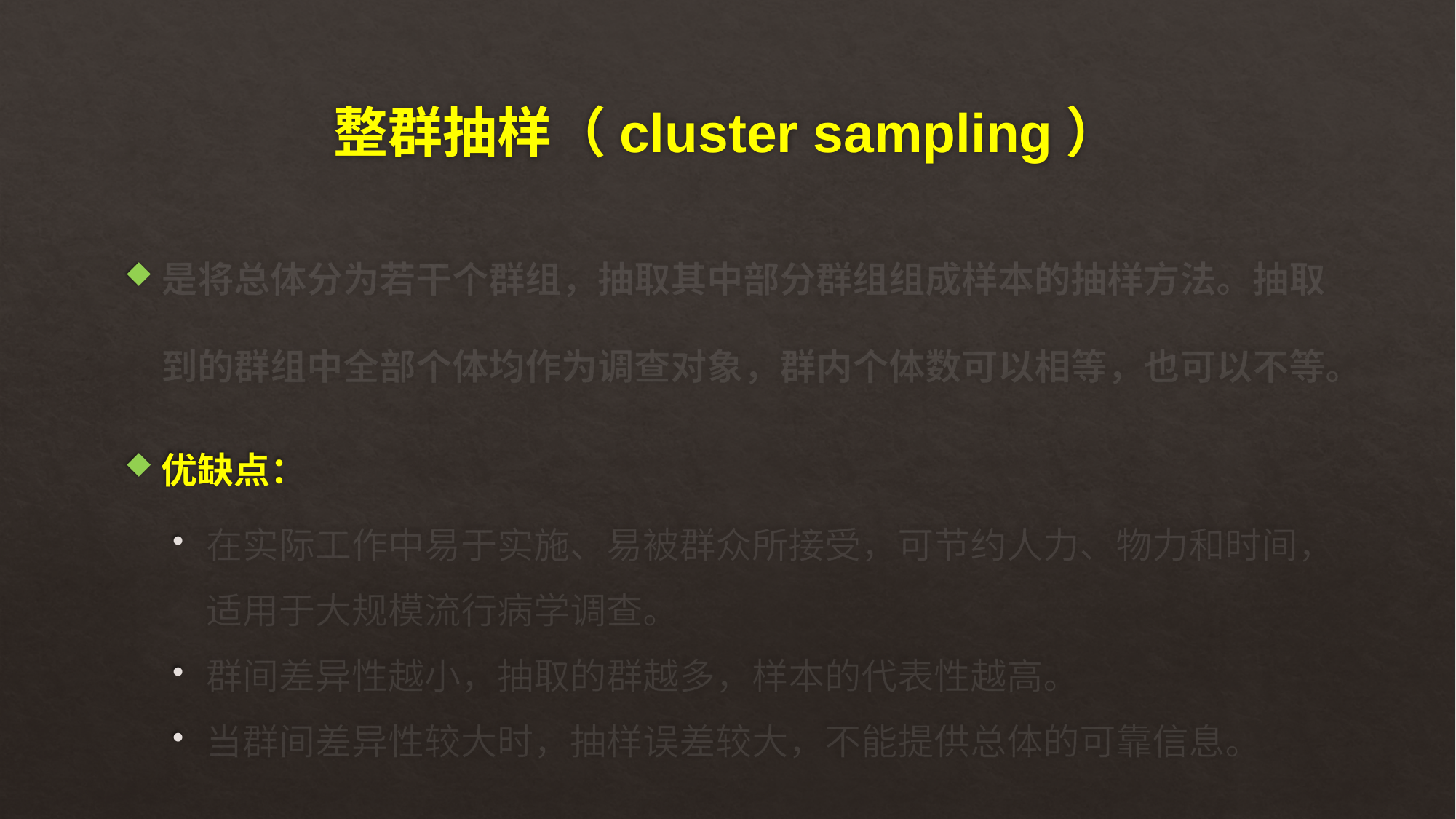

# 整群抽样（cluster sampling）
是将总体分为若干个群组，抽取其中部分群组组成样本的抽样方法。抽取到的群组中全部个体均作为调查对象，群内个体数可以相等，也可以不等。
优缺点：
在实际工作中易于实施、易被群众所接受，可节约人力、物力和时间，适用于大规模流行病学调查。
群间差异性越小，抽取的群越多，样本的代表性越高。
当群间差异性较大时，抽样误差较大，不能提供总体的可靠信息。